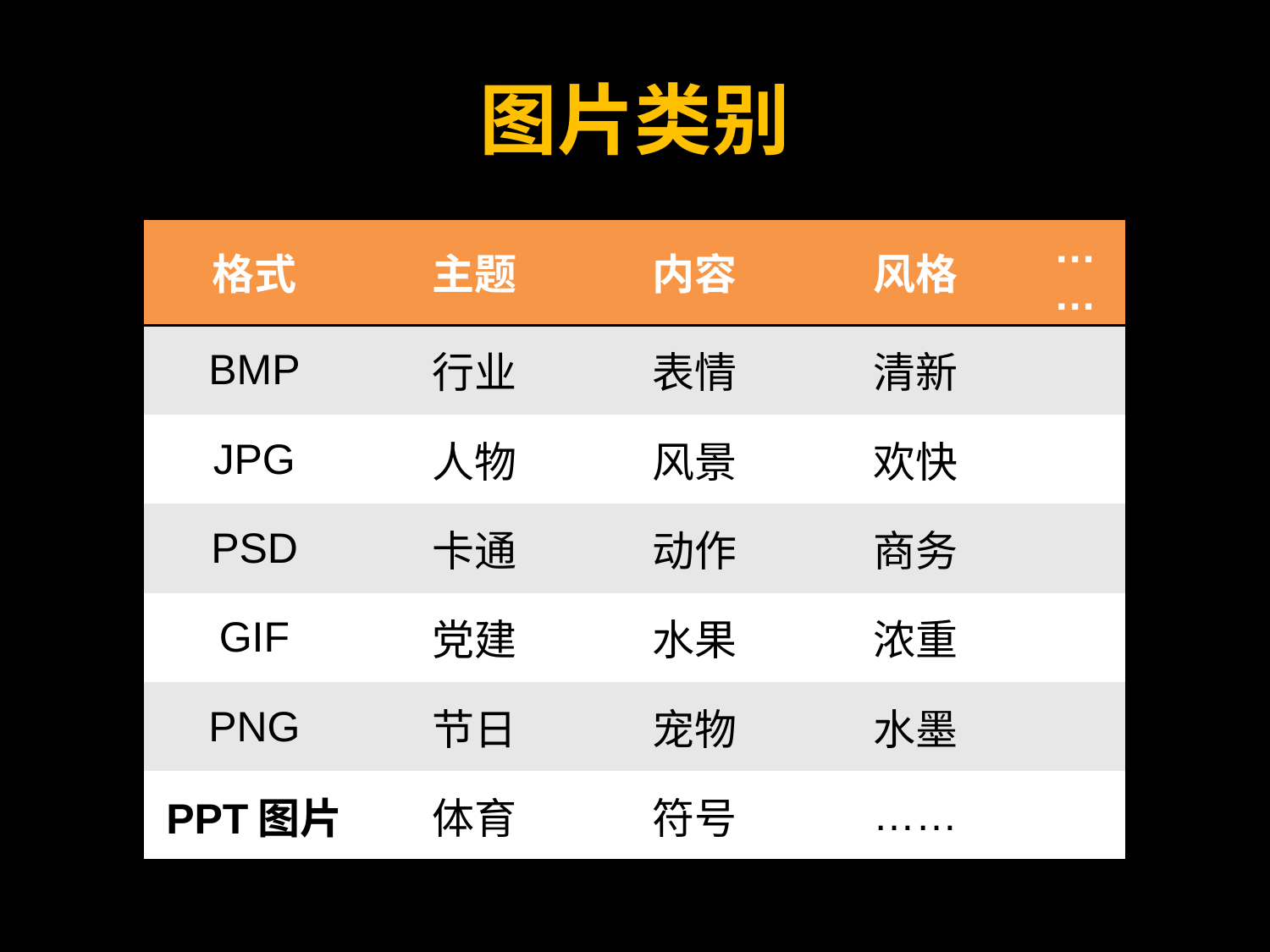

# 图片类别
| 格式 | 主题 | 内容 | 风格 | …… |
| --- | --- | --- | --- | --- |
| BMP | 行业 | 表情 | 清新 |  |
| JPG | 人物 | 风景 | 欢快 |  |
| PSD | 卡通 | 动作 | 商务 |  |
| GIF | 党建 | 水果 | 浓重 |  |
| PNG | 节日 | 宠物 | 水墨 |  |
| PPT图片 | 体育 | 符号 | …… |  |